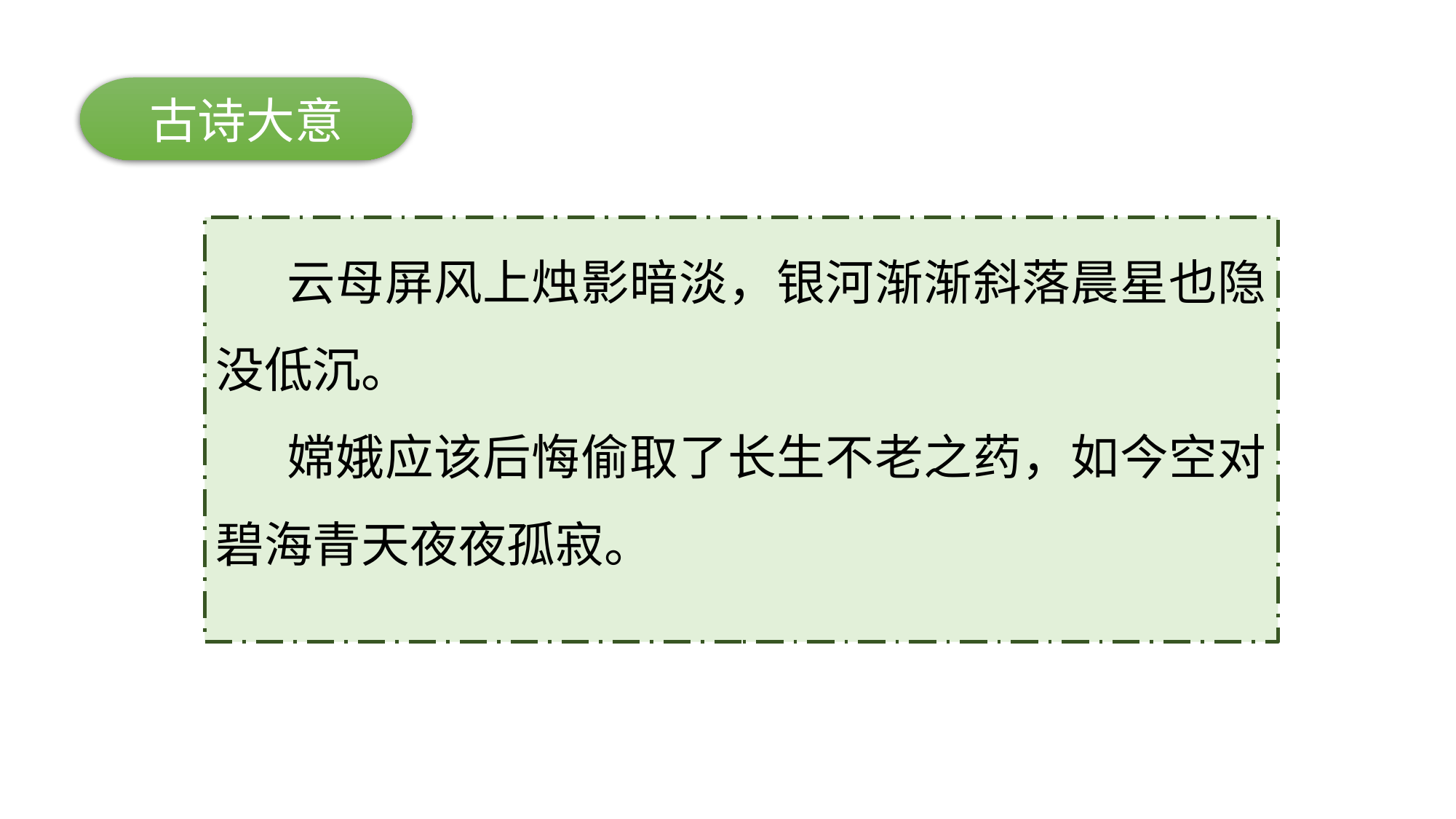

古诗大意
  云母屏风上烛影暗淡，银河渐渐斜落晨星也隐没低沉。
  嫦娥应该后悔偷取了长生不老之药，如今空对碧海青天夜夜孤寂。